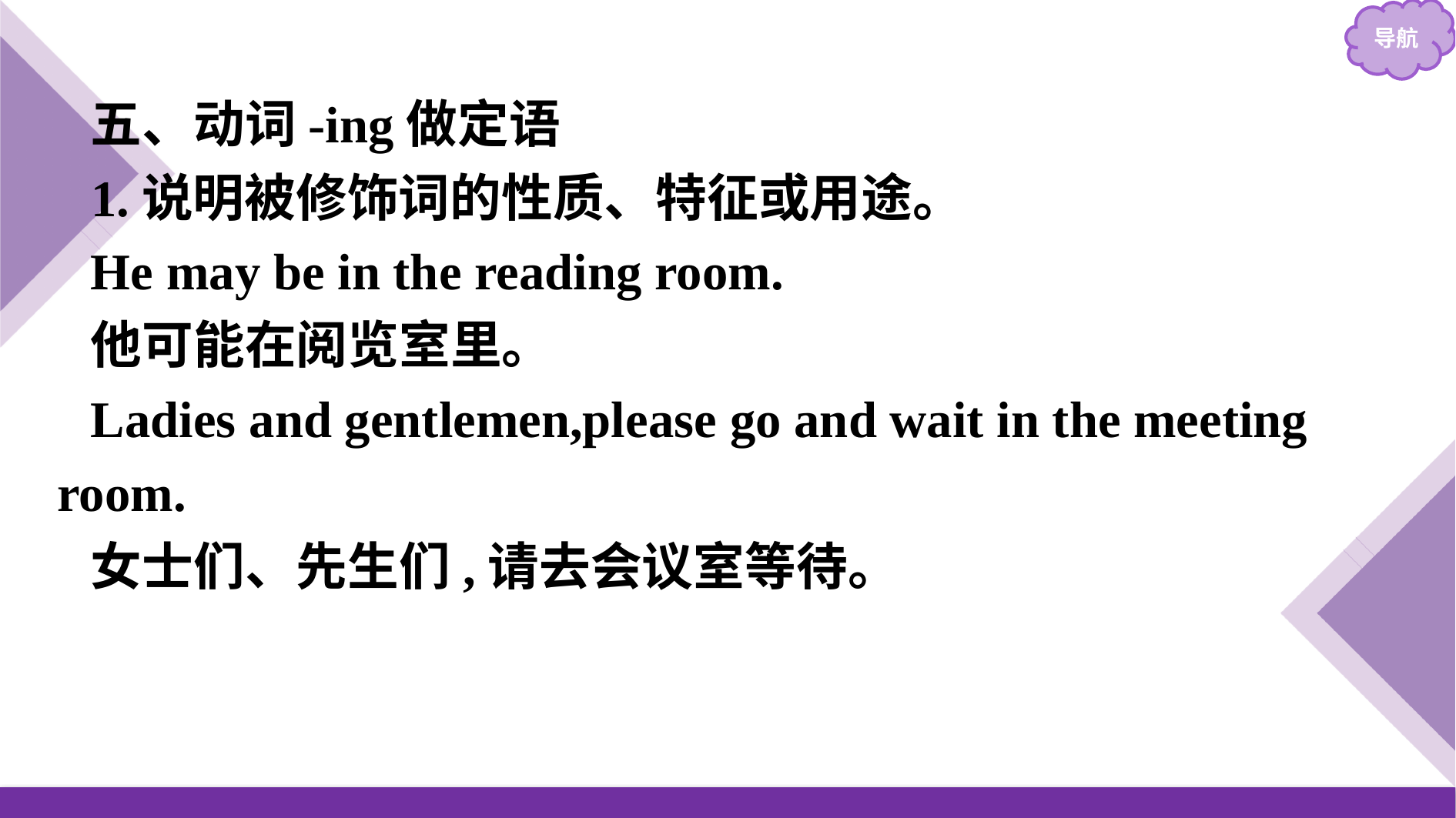

五、动词-ing做定语
1.说明被修饰词的性质、特征或用途。
He may be in the reading room.
他可能在阅览室里。
Ladies and gentlemen,please go and wait in the meeting room.
女士们、先生们,请去会议室等待。